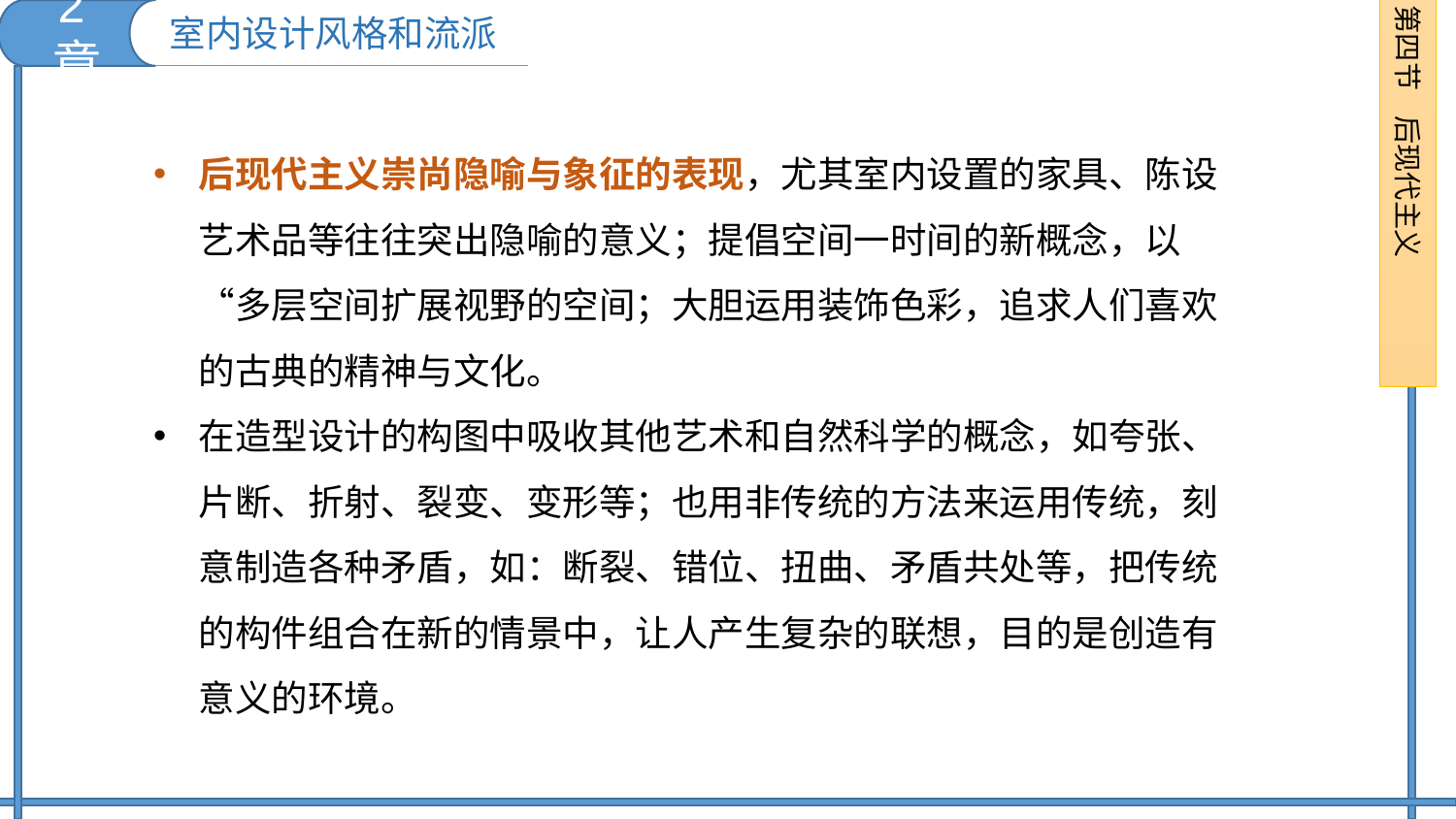

2章
第四节    后现代主义
室内设计风格和流派

后现代主义崇尚隐喻与象征的表现，尤其室内设置的家具、陈设艺术品等往往突出隐喻的意义；提倡空间一时间的新概念，以“多层空间扩展视野的空间；大胆运用装饰色彩，追求人们喜欢的古典的精神与文化。
在造型设计的构图中吸收其他艺术和自然科学的概念，如夸张、片断、折射、裂变、变形等；也用非传统的方法来运用传统，刻意制造各种矛盾，如：断裂、错位、扭曲、矛盾共处等，把传统的构件组合在新的情景中，让人产生复杂的联想，目的是创造有意义的环境。